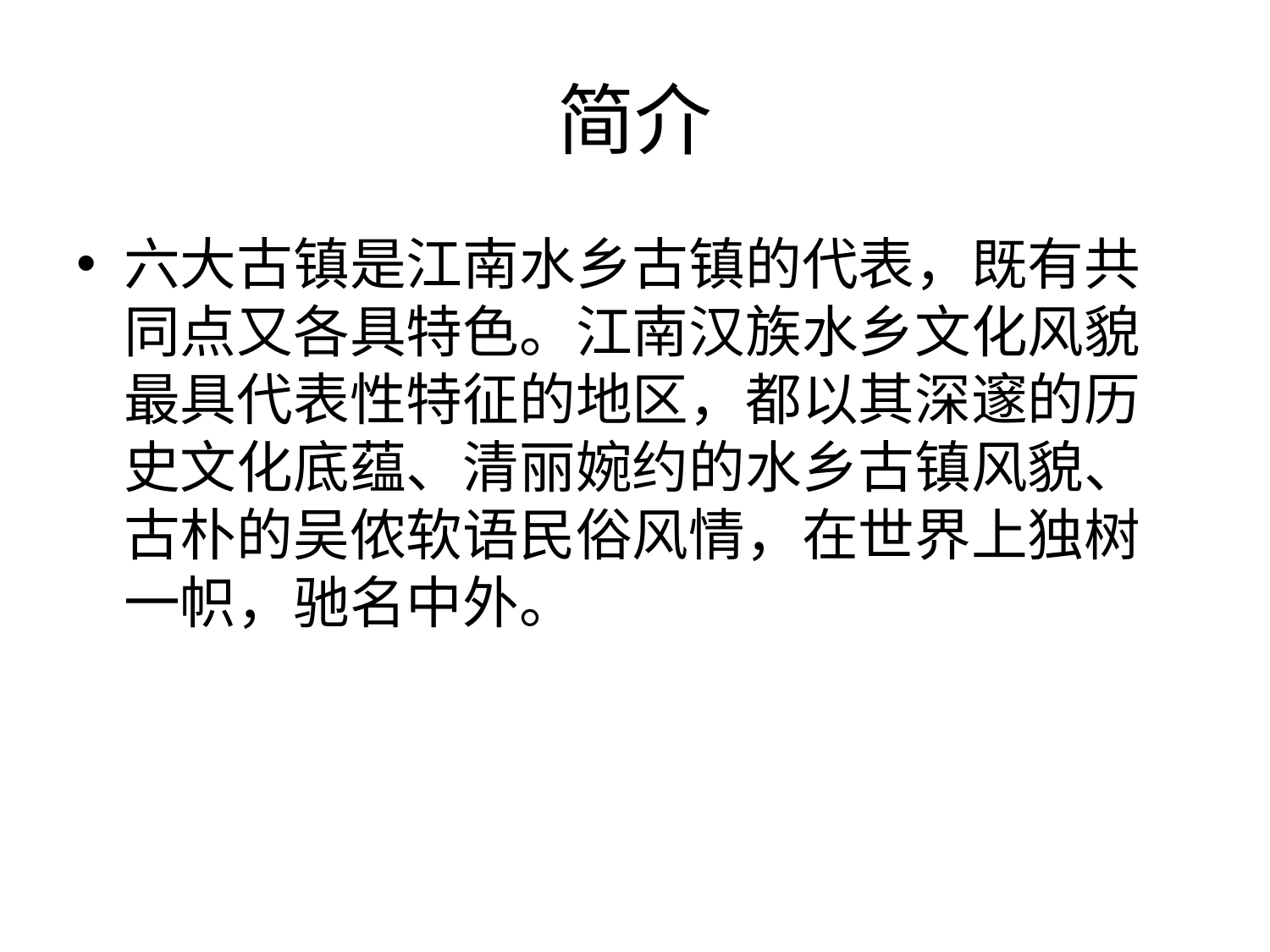

# 简介
六大古镇是江南水乡古镇的代表，既有共同点又各具特色。江南汉族水乡文化风貌最具代表性特征的地区，都以其深邃的历史文化底蕴、清丽婉约的水乡古镇风貌、古朴的吴侬软语民俗风情，在世界上独树一帜，驰名中外。